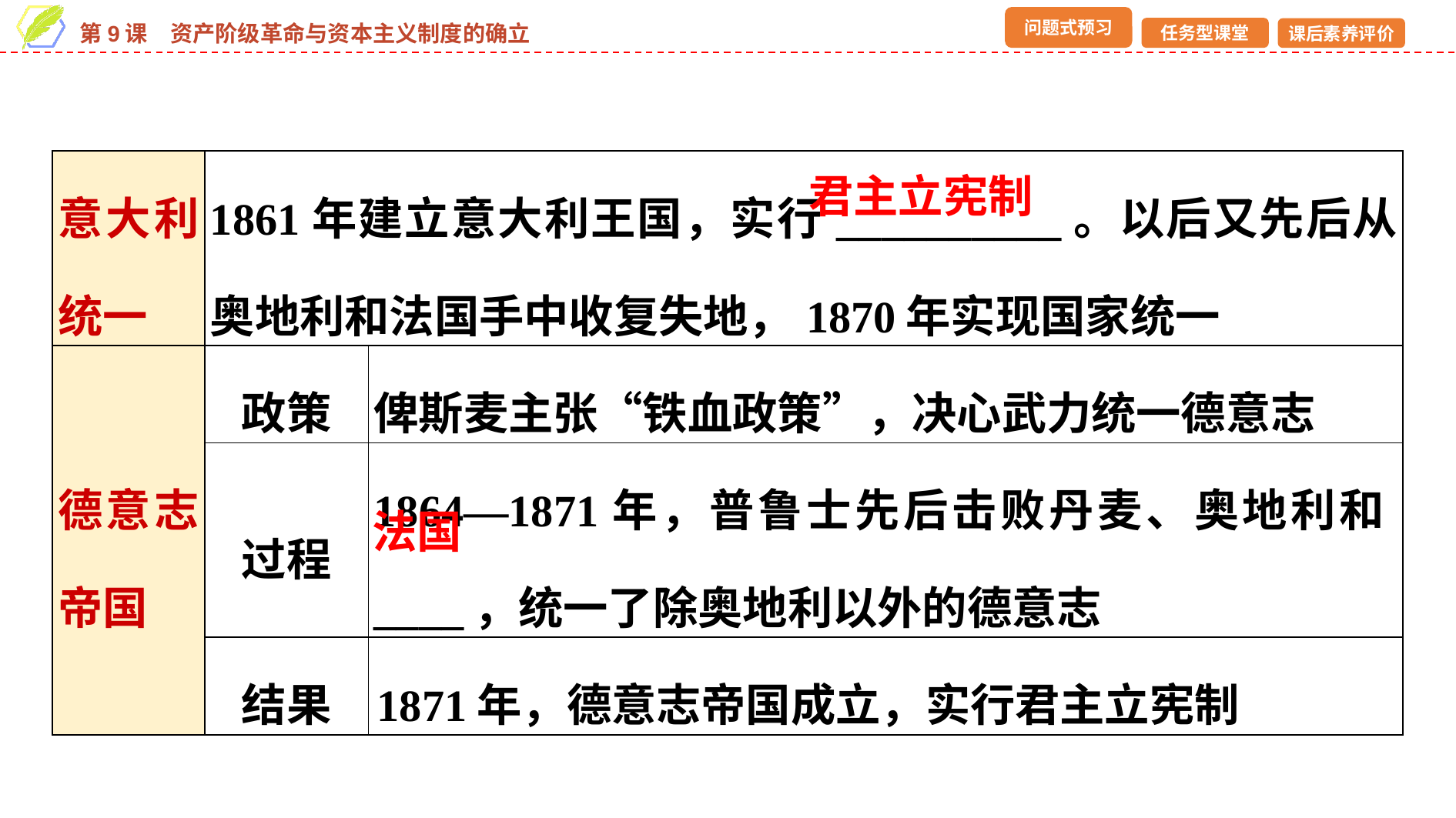

| 意大利统一 | 1861年建立意大利王国，实行\_\_\_\_\_\_\_\_\_\_。以后又先后从奥地利和法国手中收复失地，1870年实现国家统一 |  |
| --- | --- | --- |
| 德意志帝国 | 政策 | 俾斯麦主张“铁血政策”，决心武力统一德意志 |
|  | 过程 | 1864—1871年，普鲁士先后击败丹麦、奥地利和\_\_\_\_，统一了除奥地利以外的德意志 |
|  | 结果 | 1871年，德意志帝国成立，实行君主立宪制 |
君主立宪制
法国